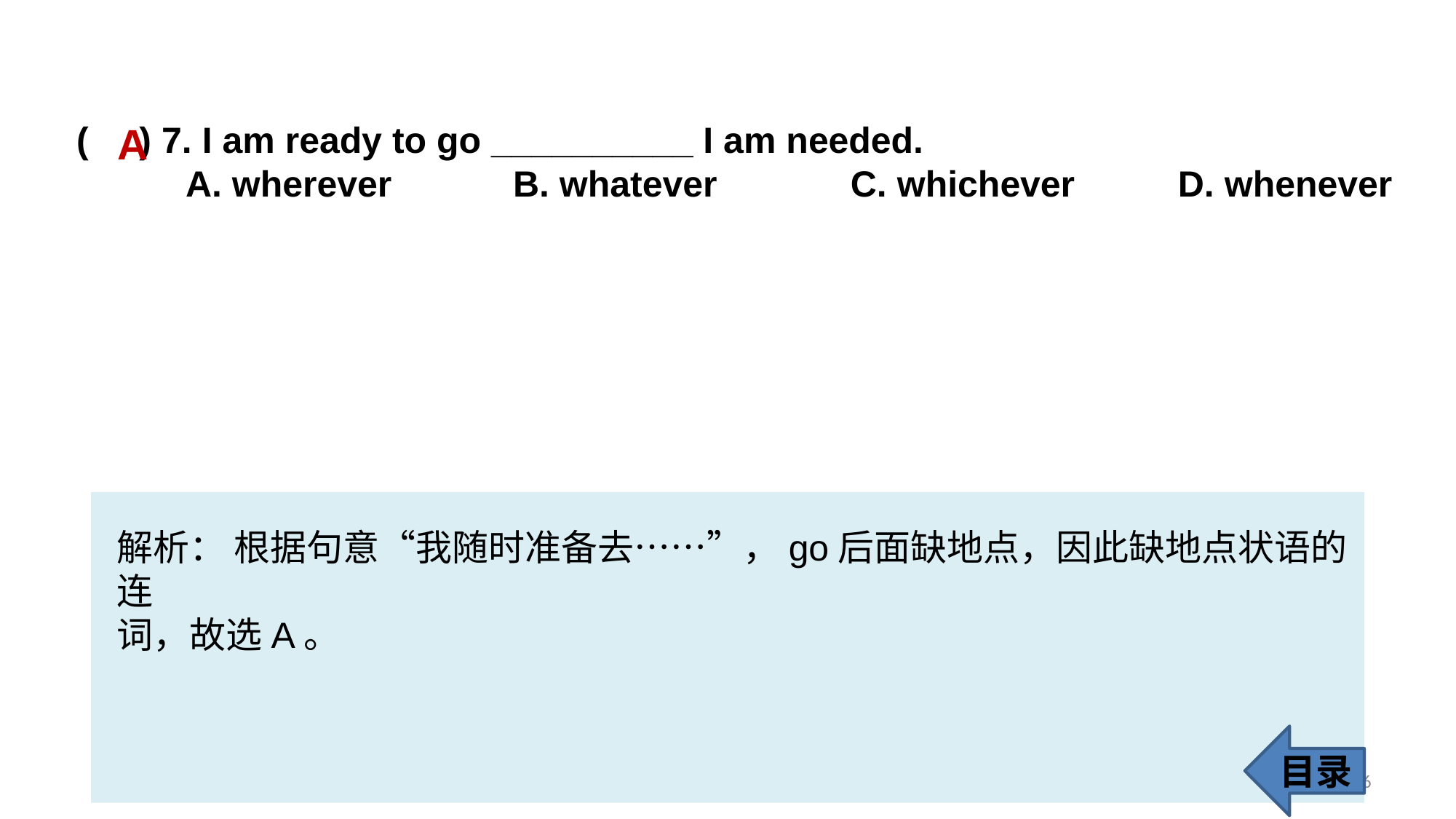

(     ) 7. I am ready to go __________ I am needed.
	A. wherever		B. whatever		 C. whichever	 D. whenever
A

解析： 根据句意“我随时准备去……”，go后面缺地点，因此缺地点状语的连
词，故选A。
目录
66